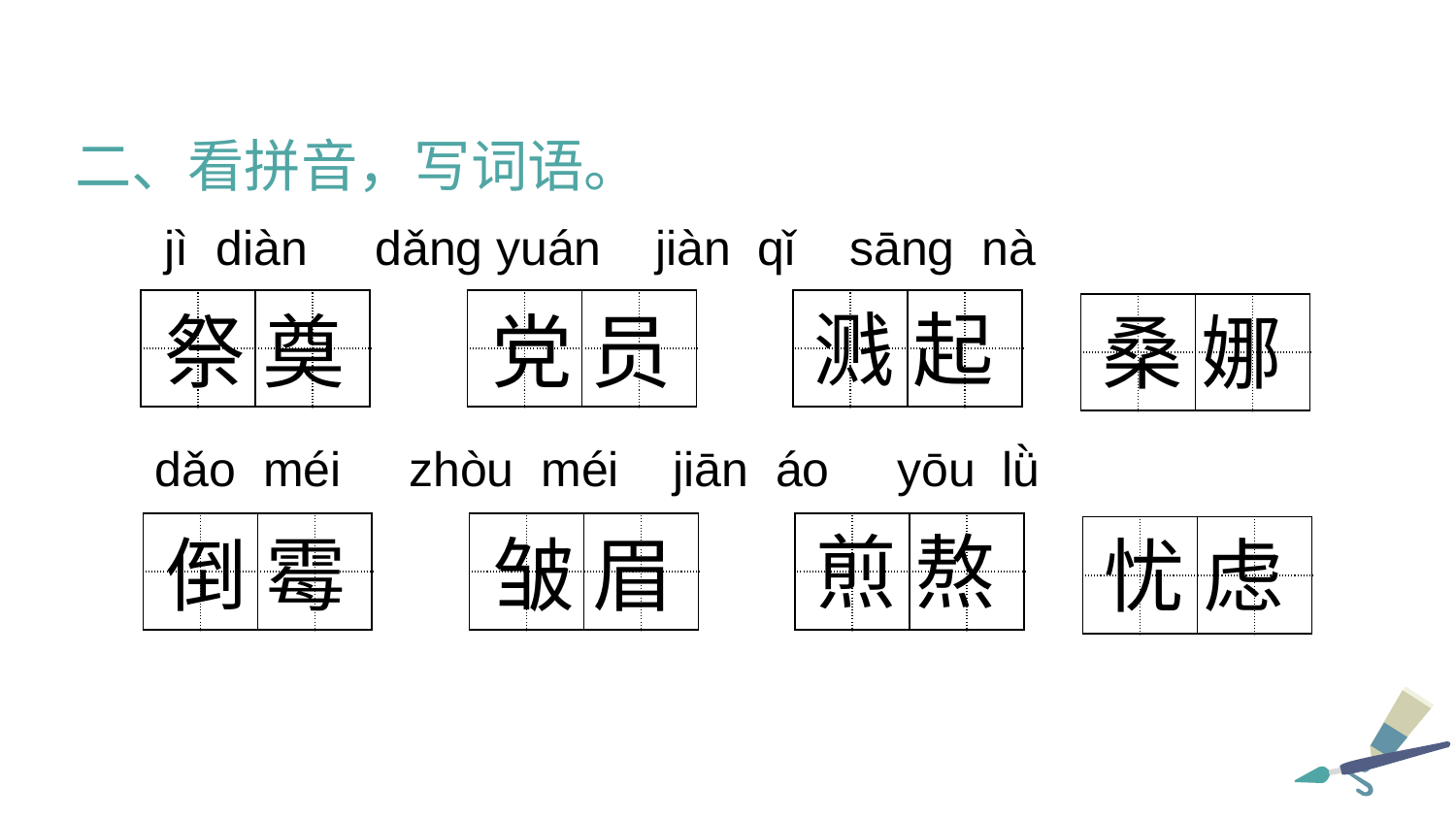

二、看拼音，写词语。
jì  diàn     dǎng yuán    jiàn  qǐ    sāng  nà
|  |  |  |  |
| --- | --- | --- | --- |
|  |  |  |  |
|  |  |  |  |
| --- | --- | --- | --- |
|  |  |  |  |
|  |  |  |  |
| --- | --- | --- | --- |
|  |  |  |  |
溅 起
祭 奠
党 员
|  |  |  |  |
| --- | --- | --- | --- |
|  |  |  |  |
桑 娜
dǎo  méi     zhòu  méi    jiān  áo     yōu  lǜ
|  |  |  |  |
| --- | --- | --- | --- |
|  |  |  |  |
|  |  |  |  |
| --- | --- | --- | --- |
|  |  |  |  |
|  |  |  |  |
| --- | --- | --- | --- |
|  |  |  |  |
煎 熬
倒 霉
皱 眉
|  |  |  |  |
| --- | --- | --- | --- |
|  |  |  |  |
忧 虑